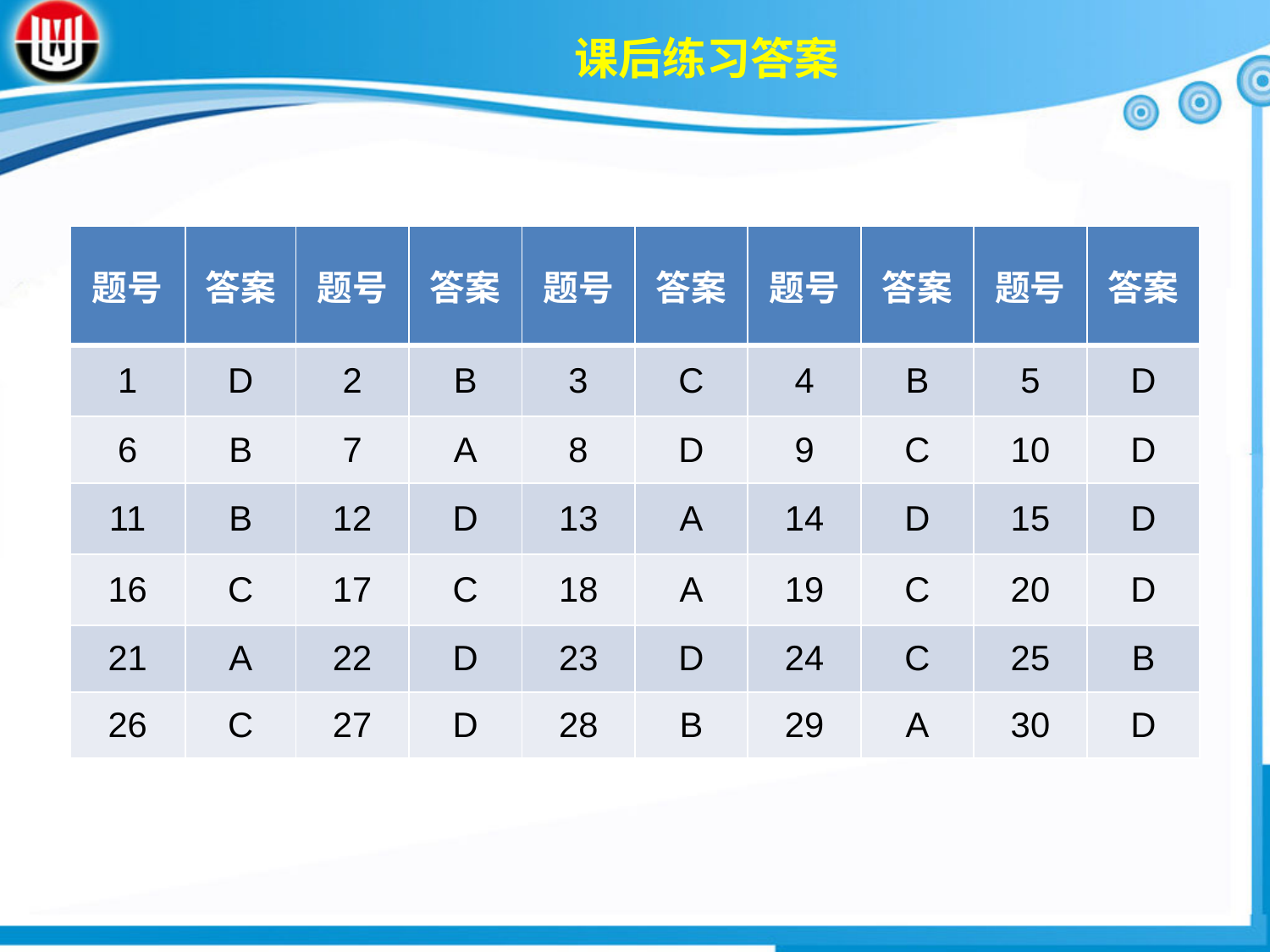

课后练习答案
| 题号 | 答案 | 题号 | 答案 | 题号 | 答案 | 题号 | 答案 | 题号 | 答案 |
| --- | --- | --- | --- | --- | --- | --- | --- | --- | --- |
| 1 | D | 2 | B | 3 | C | 4 | B | 5 | D |
| 6 | B | 7 | A | 8 | D | 9 | C | 10 | D |
| 11 | B | 12 | D | 13 | A | 14 | D | 15 | D |
| 16 | C | 17 | C | 18 | A | 19 | C | 20 | D |
| 21 | A | 22 | D | 23 | D | 24 | C | 25 | B |
| 26 | C | 27 | D | 28 | B | 29 | A | 30 | D |